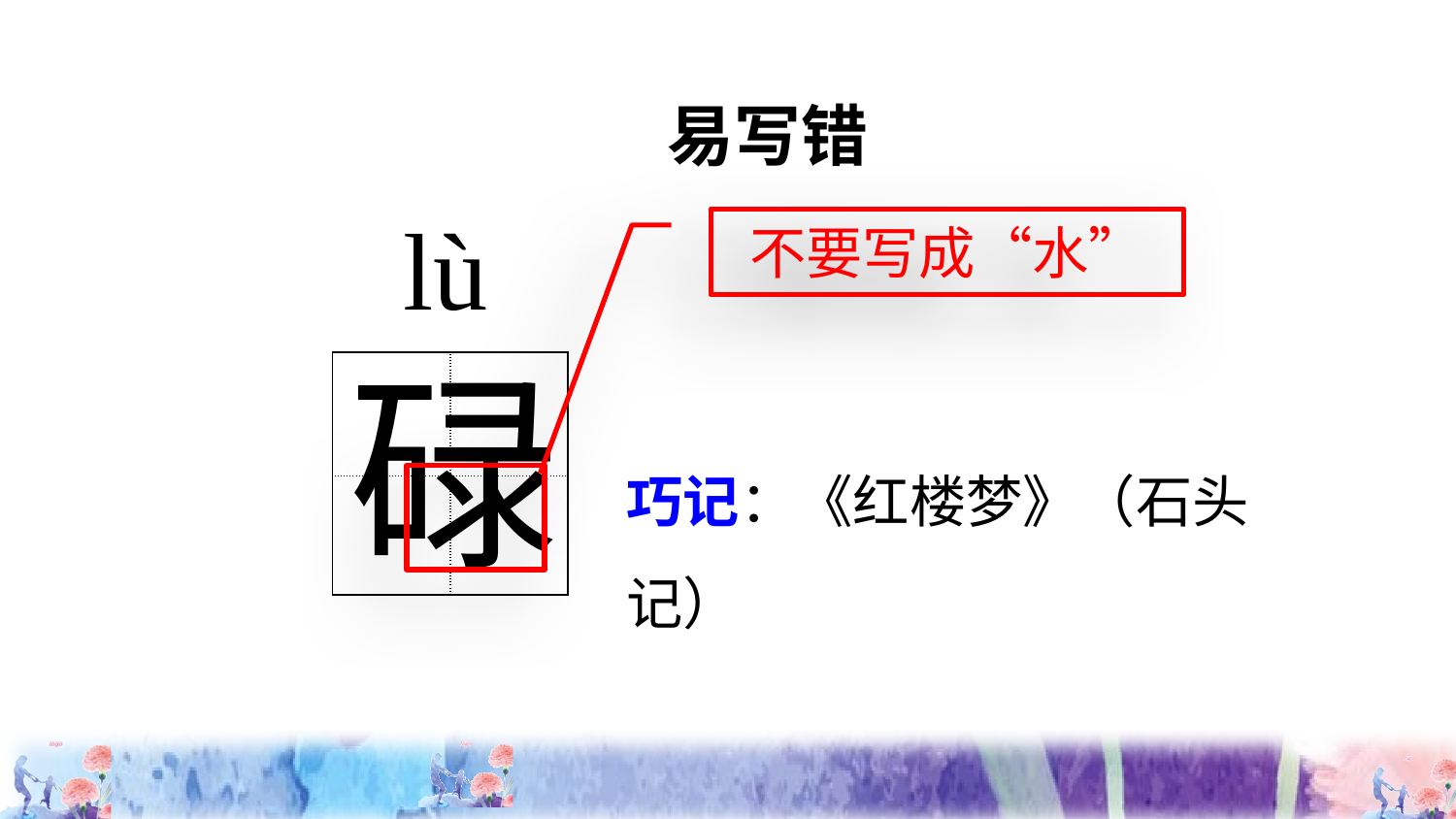

易写错
lù
不要写成“水”
碌
|  |  |
| --- | --- |
|  |  |
巧记：《红楼梦》（石头记）